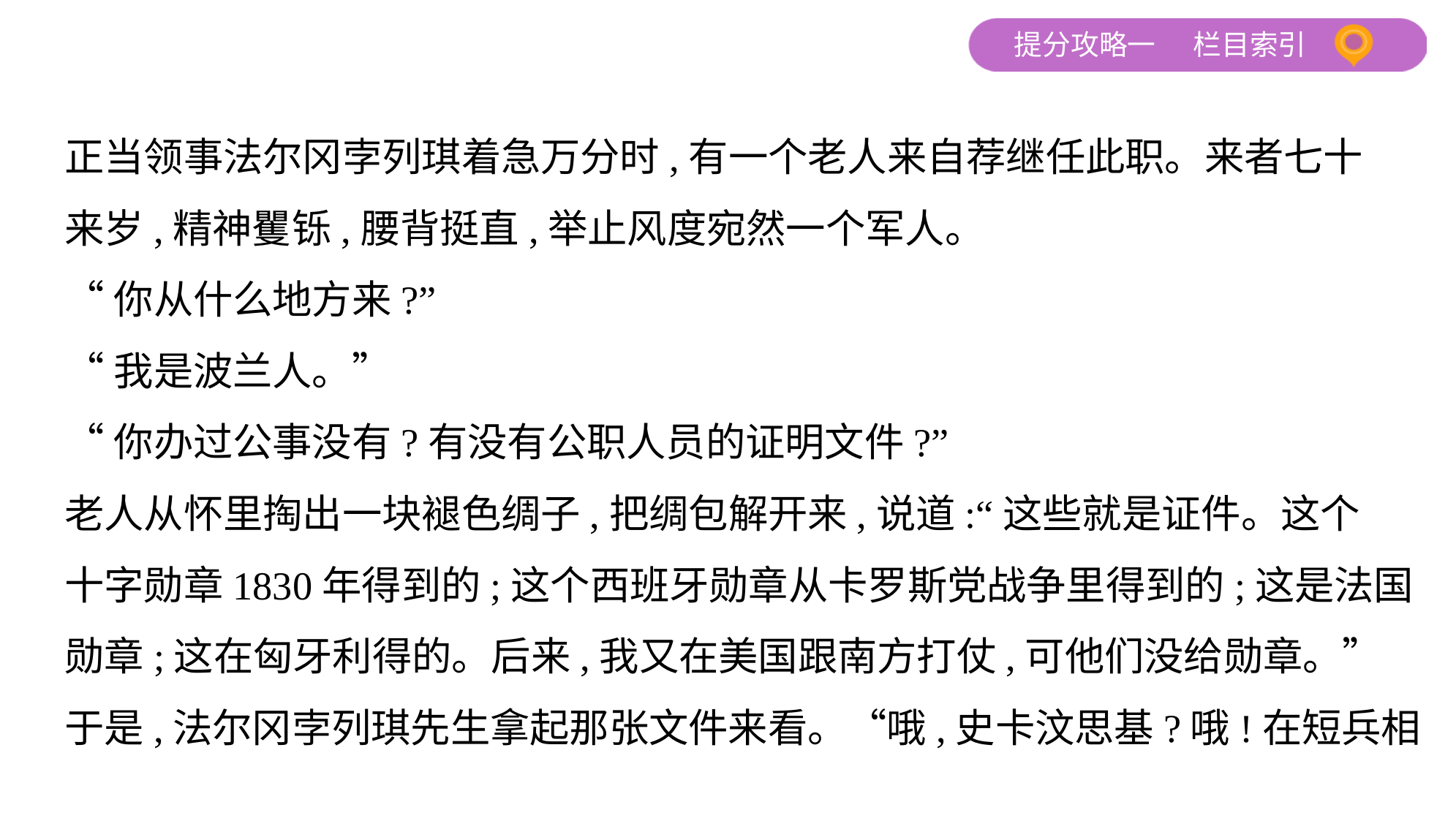

正当领事法尔冈孛列琪着急万分时,有一个老人来自荐继任此职。来者七十
来岁,精神矍铄,腰背挺直,举止风度宛然一个军人。
“你从什么地方来?”
“我是波兰人。”
“你办过公事没有?有没有公职人员的证明文件?”
老人从怀里掏出一块褪色绸子,把绸包解开来,说道:“这些就是证件。这个
十字勋章1830年得到的;这个西班牙勋章从卡罗斯党战争里得到的;这是法国
勋章;这在匈牙利得的。后来,我又在美国跟南方打仗,可他们没给勋章。”
于是,法尔冈孛列琪先生拿起那张文件来看。“哦,史卡汶思基?哦!在短兵相